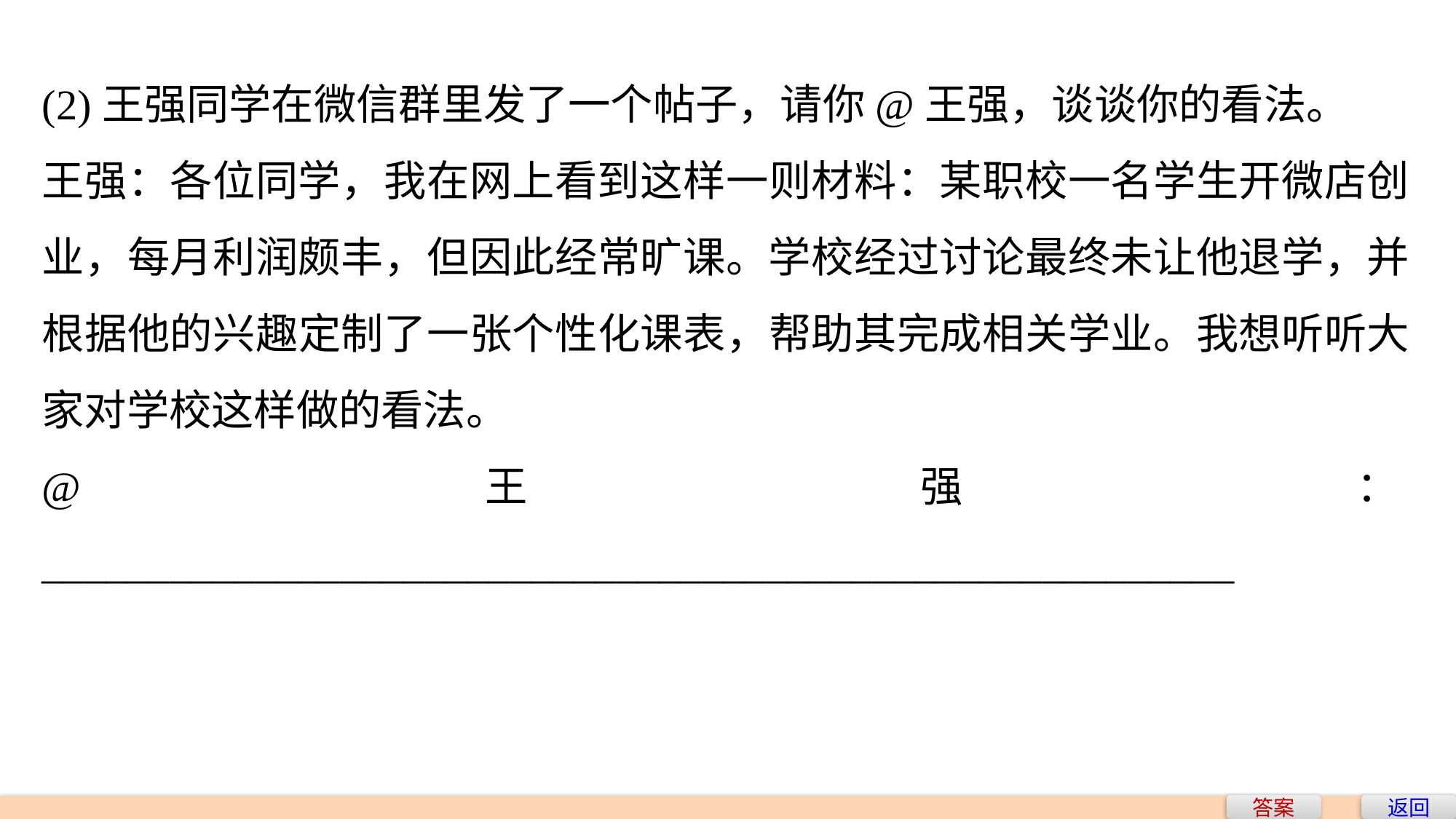

(2)王强同学在微信群里发了一个帖子，请你@王强，谈谈你的看法。
王强：各位同学，我在网上看到这样一则材料：某职校一名学生开微店创业，每月利润颇丰，但因此经常旷课。学校经过讨论最终未让他退学，并根据他的兴趣定制了一张个性化课表，帮助其完成相关学业。我想听听大家对学校这样做的看法。
@王强：________________________________________________________
答案
返回